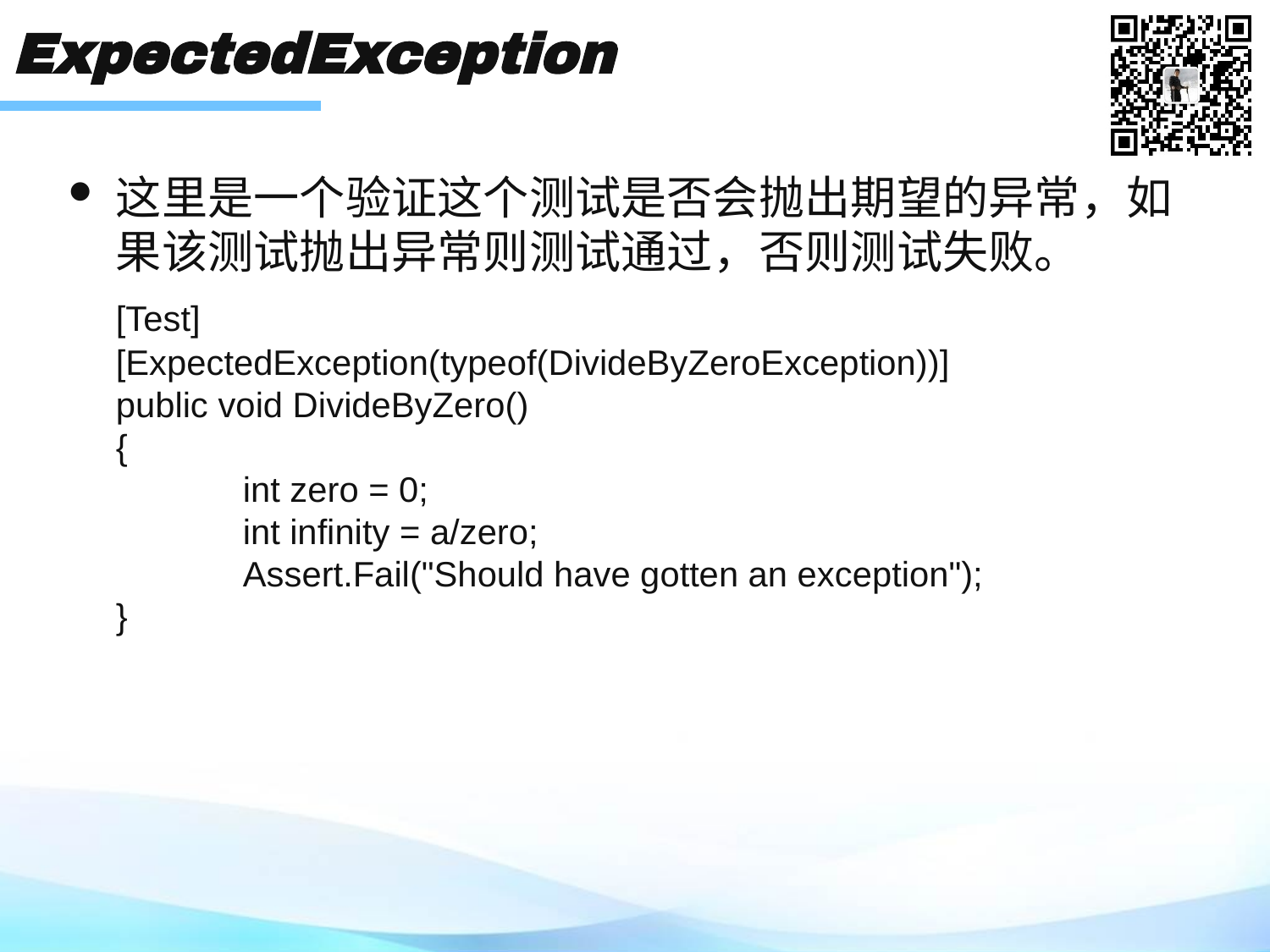

# ExpectedException
这里是一个验证这个测试是否会抛出期望的异常，如果该测试抛出异常则测试通过，否则测试失败。
	[Test]
[ExpectedException(typeof(DivideByZeroException))]
public void DivideByZero()
{
	int zero = 0;
	int infinity = a/zero;
	Assert.Fail("Should have gotten an exception");
}